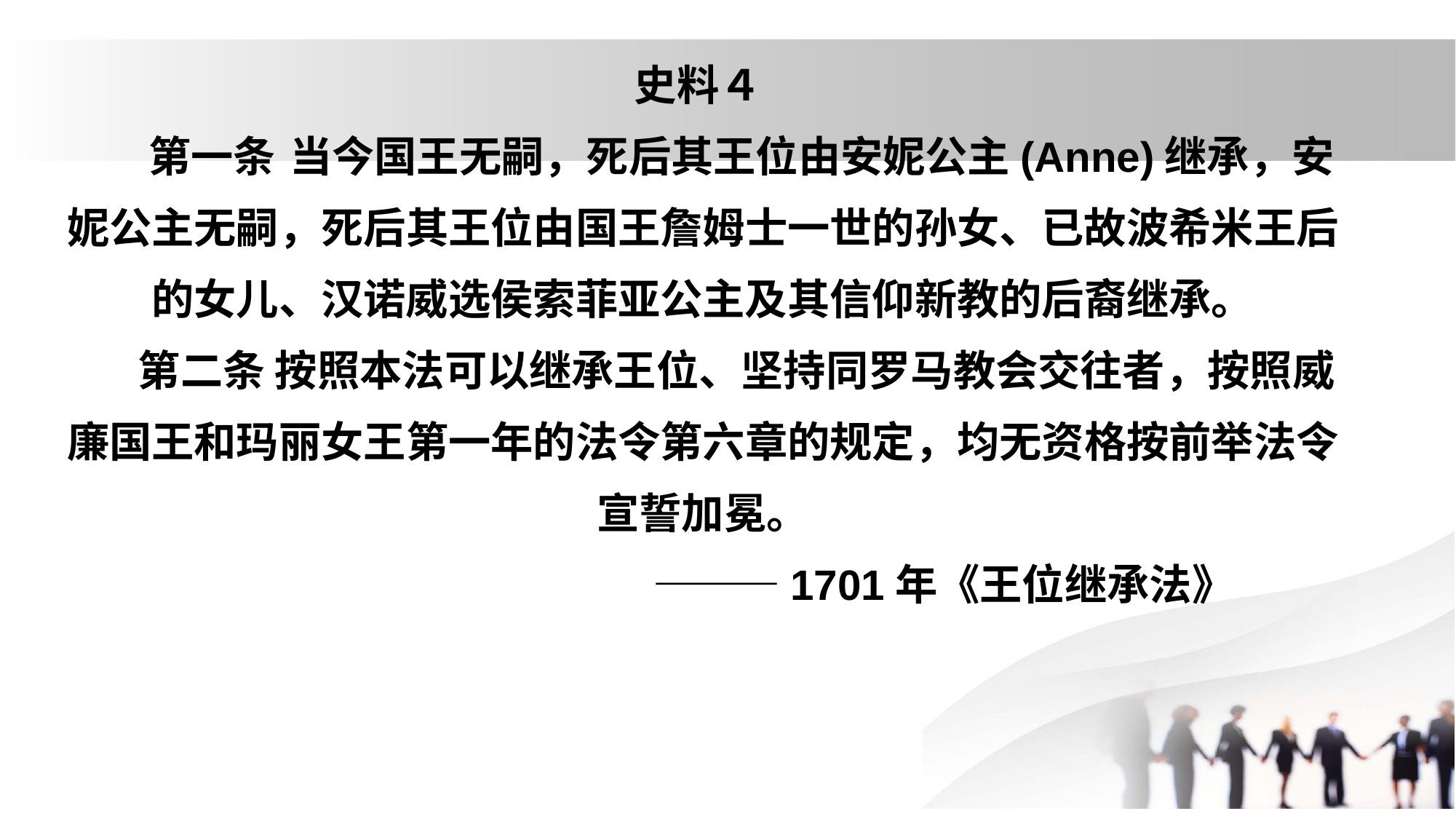

# 史料４ 第一条	当今国王无嗣，死后其王位由安妮公主(Anne)继承，安妮公主无嗣，死后其王位由国王詹姆士一世的孙女、已故波希米王后的女儿、汉诺威选侯索菲亚公主及其信仰新教的后裔继承。 第二条 按照本法可以继承王位、坚持同罗马教会交往者，按照威廉国王和玛丽女王第一年的法令第六章的规定，均无资格按前举法令宣誓加冕。 ———1701年《王位继承法》